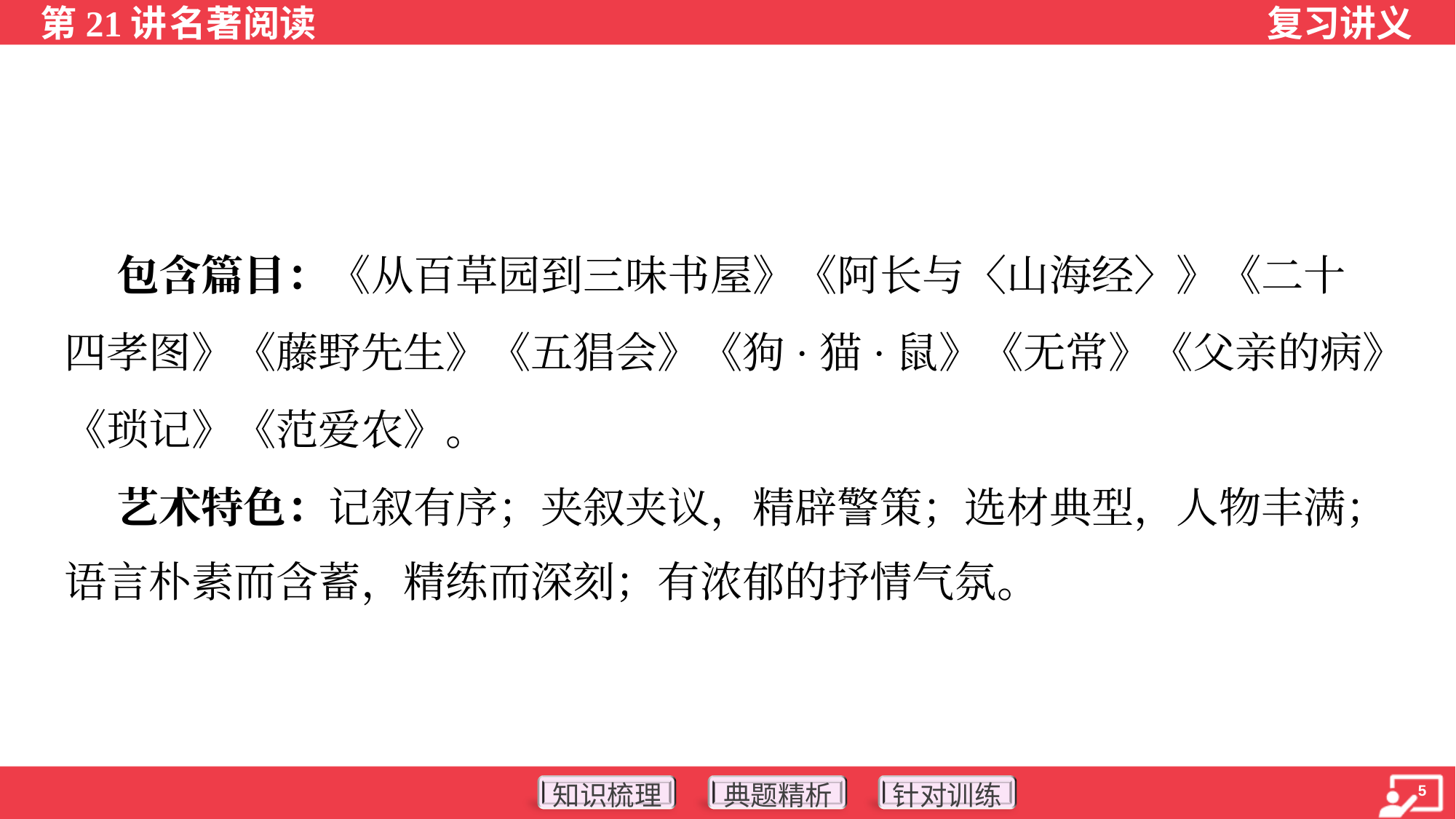

包含篇目：《从百草园到三味书屋》《阿长与〈山海经〉》《二十
四孝图》《藤野先生》《五猖会》《狗·猫·鼠》《无常》《父亲的病》
《琐记》《范爱农》。
    艺术特色：记叙有序；夹叙夹议，精辟警策；选材典型，人物丰满；
语言朴素而含蓄，精练而深刻；有浓郁的抒情气氛。